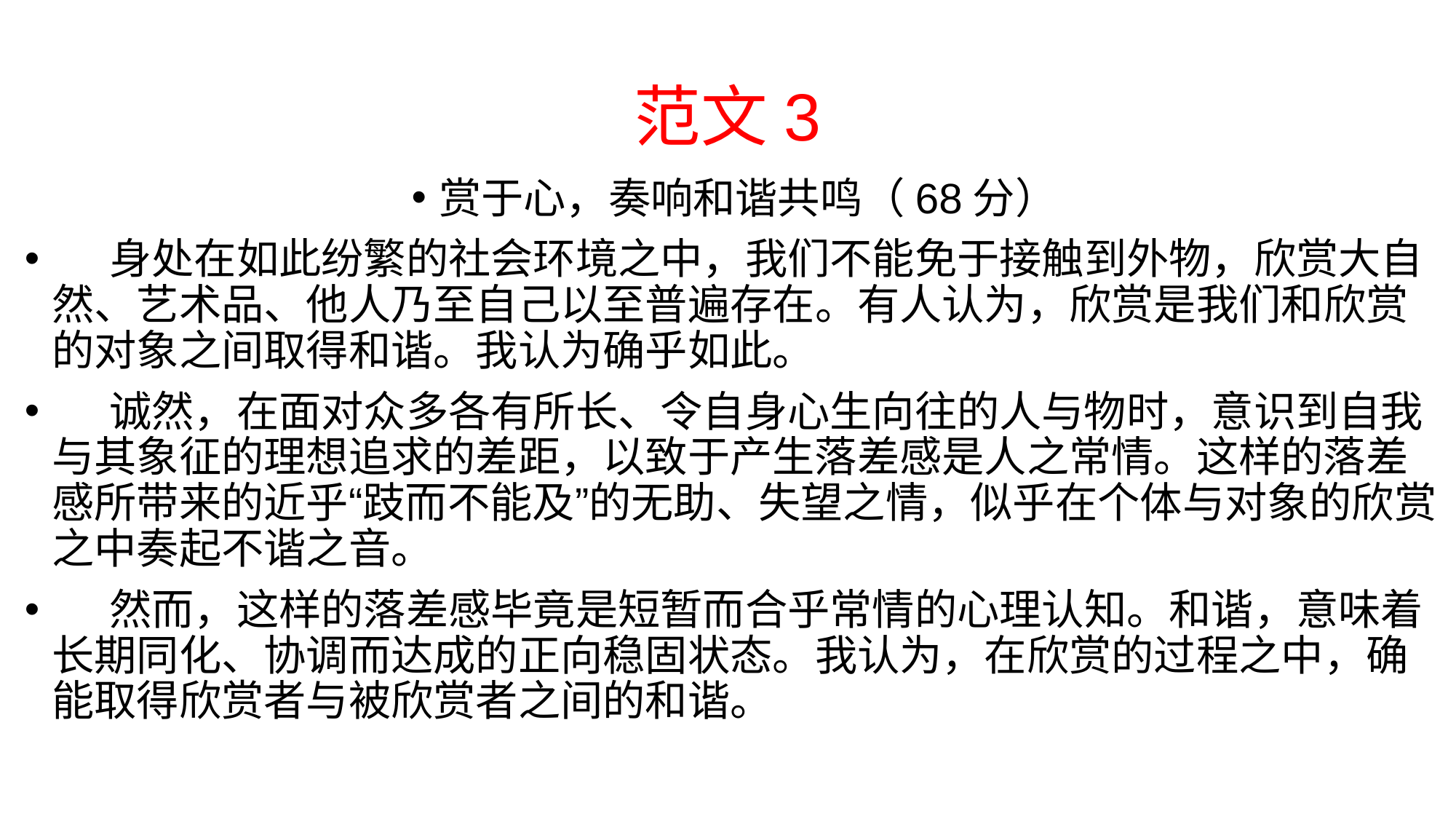

# 范文3
赏于心，奏响和谐共鸣（68分）
    身处在如此纷繁的社会环境之中，我们不能免于接触到外物，欣赏大自然、艺术品、他人乃至自己以至普遍存在。有人认为，欣赏是我们和欣赏的对象之间取得和谐。我认为确乎如此。
    诚然，在面对众多各有所长、令自身心生向往的人与物时，意识到自我与其象征的理想追求的差距，以致于产生落差感是人之常情。这样的落差感所带来的近乎“跂而不能及”的无助、失望之情，似乎在个体与对象的欣赏之中奏起不谐之音。
    然而，这样的落差感毕竟是短暂而合乎常情的心理认知。和谐，意味着长期同化、协调而达成的正向稳固状态。我认为，在欣赏的过程之中，确能取得欣赏者与被欣赏者之间的和谐。